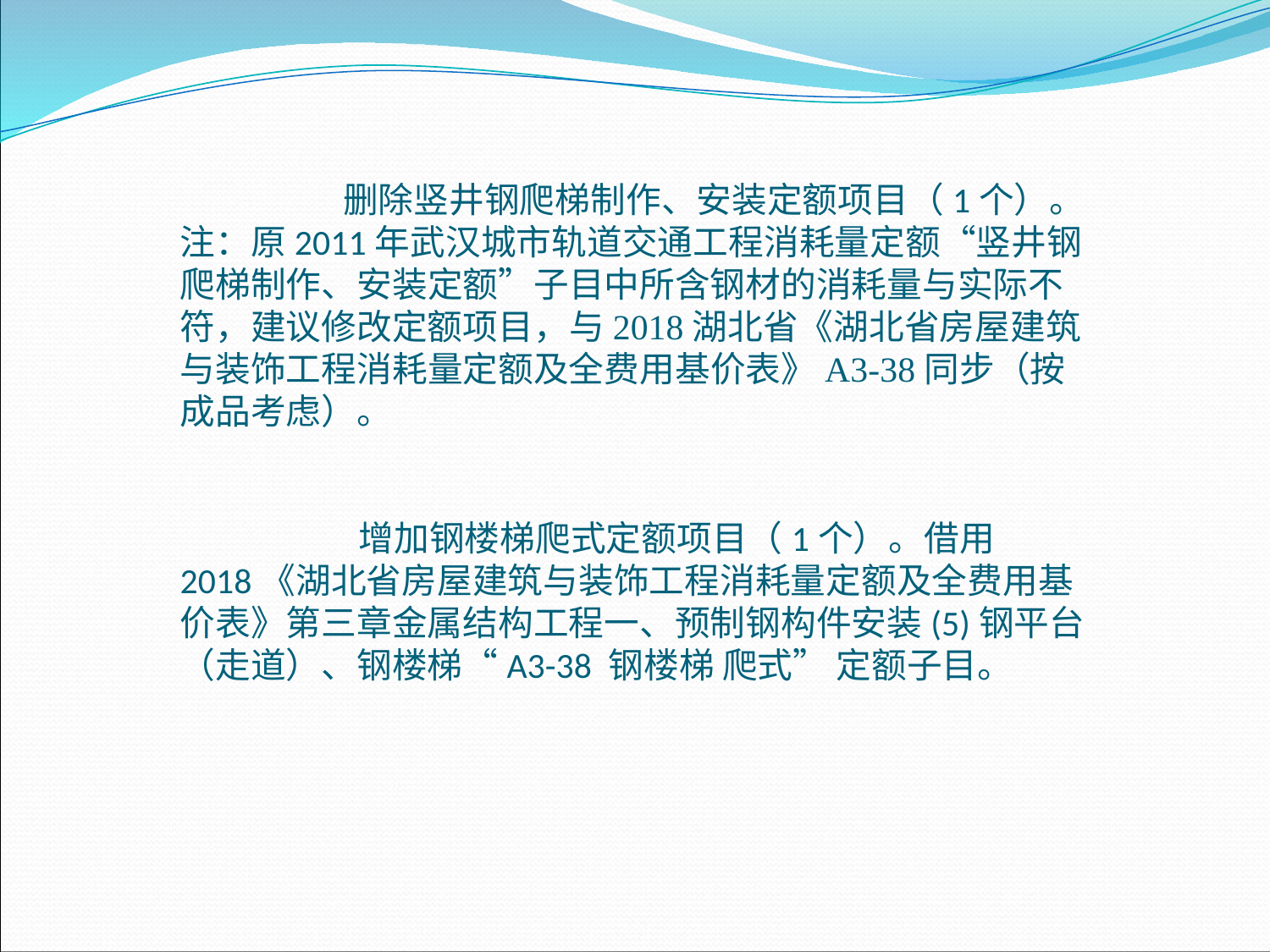

删除竖井钢爬梯制作、安装定额项目（1个）。注：原2011年武汉城市轨道交通工程消耗量定额“竖井钢爬梯制作、安装定额”子目中所含钢材的消耗量与实际不符，建议修改定额项目，与2018湖北省《湖北省房屋建筑与装饰工程消耗量定额及全费用基价表》A3-38同步（按成品考虑）。

                 增加钢楼梯爬式定额项目（1个）。借用2018《湖北省房屋建筑与装饰工程消耗量定额及全费用基价表》第三章金属结构工程一、预制钢构件安装(5)钢平台（走道）、钢楼梯“A3-38 钢楼梯 爬式” 定额子目。
79